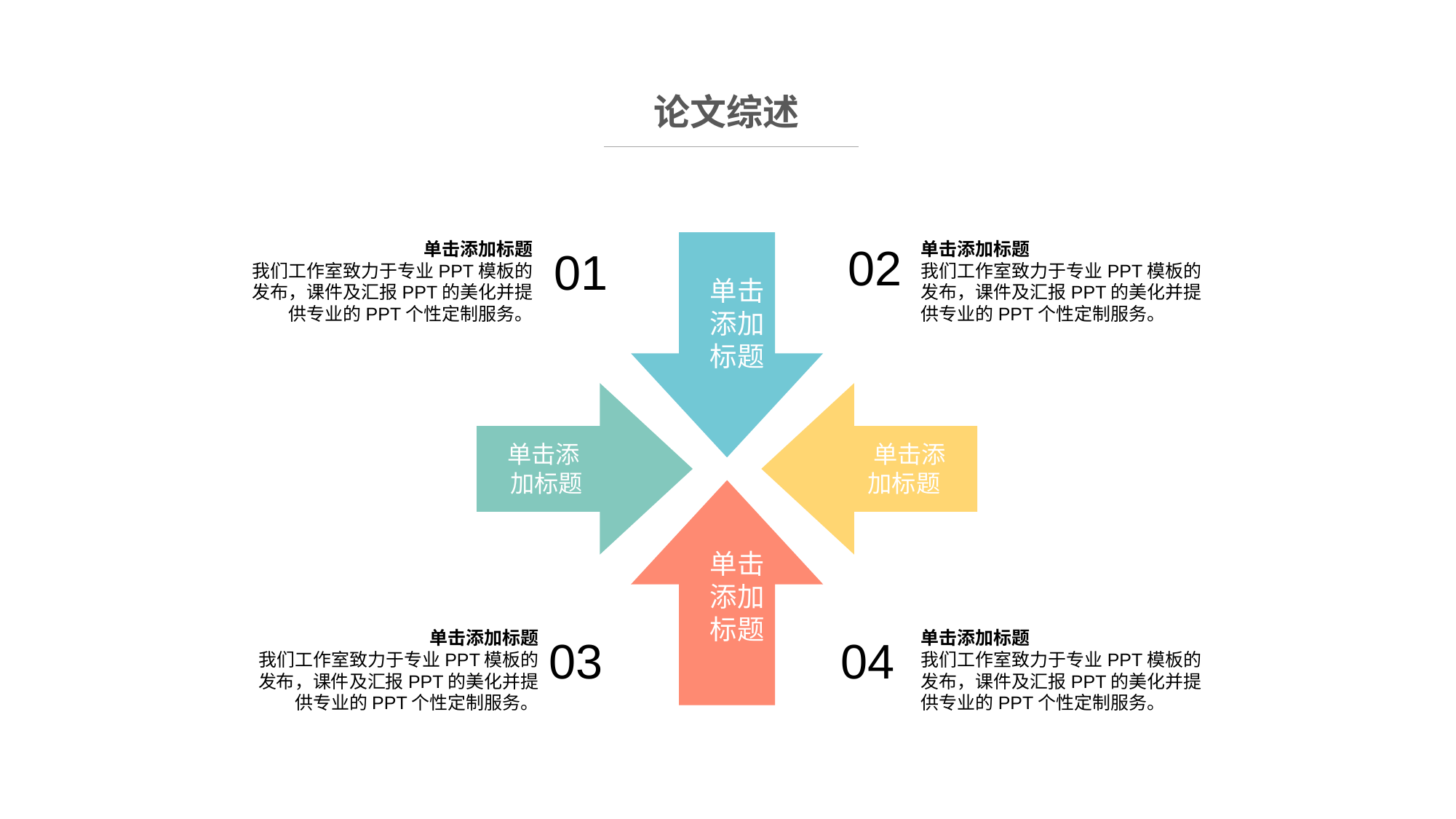

论文综述
02
单击添加标题
我们工作室致力于专业PPT模板的发布，课件及汇报PPT的美化并提供专业的PPT个性定制服务。
单击添加标题
我们工作室致力于专业PPT模板的发布，课件及汇报PPT的美化并提供专业的PPT个性定制服务。

01
  单击
  添加
  标题

 单击添    加标题
 单击添加标题

  单击
  添加
  标题
单击添加标题
我们工作室致力于专业PPT模板的发布，课件及汇报PPT的美化并提供专业的PPT个性定制服务。
单击添加标题
我们工作室致力于专业PPT模板的发布，课件及汇报PPT的美化并提供专业的PPT个性定制服务。
03
04